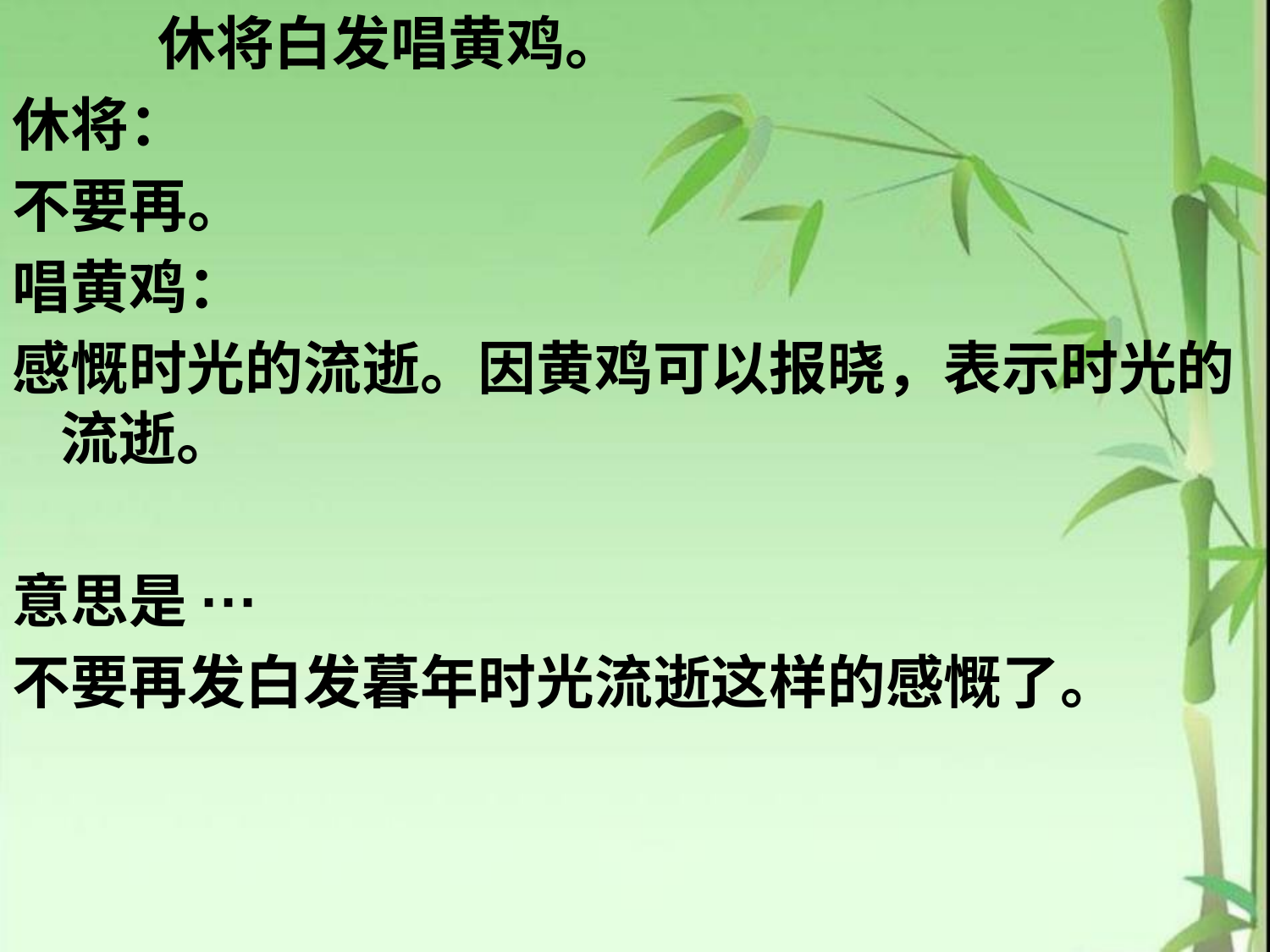

休将白发唱黄鸡。
休将：
不要再。
唱黄鸡：
感慨时光的流逝。因黄鸡可以报晓，表示时光的流逝。

意思是···
不要再发白发暮年时光流逝这样的感慨了。